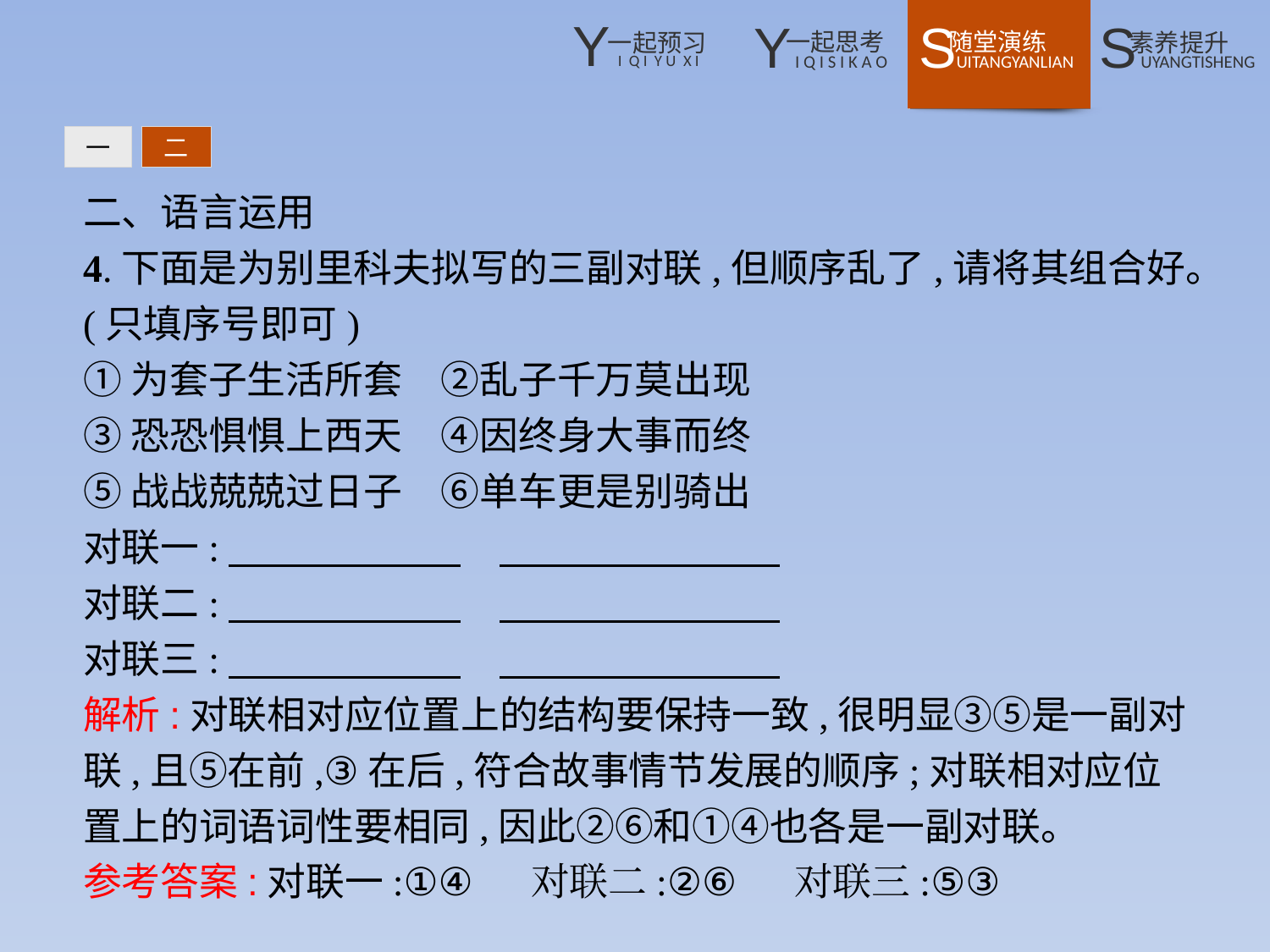

一
二
二、语言运用
4.下面是为别里科夫拟写的三副对联,但顺序乱了,请将其组合好。(只填序号即可)
①为套子生活所套　②乱子千万莫出现
③恐恐惧惧上西天　④因终身大事而终
⑤战战兢兢过日子　⑥单车更是别骑出
对联一:
对联二:
对联三:
解析:对联相对应位置上的结构要保持一致,很明显③⑤是一副对联,且⑤在前,③在后,符合故事情节发展的顺序;对联相对应位置上的词语词性要相同,因此②⑥和①④也各是一副对联。
参考答案:对联一:①④　 对联二:②⑥　 对联三:⑤③